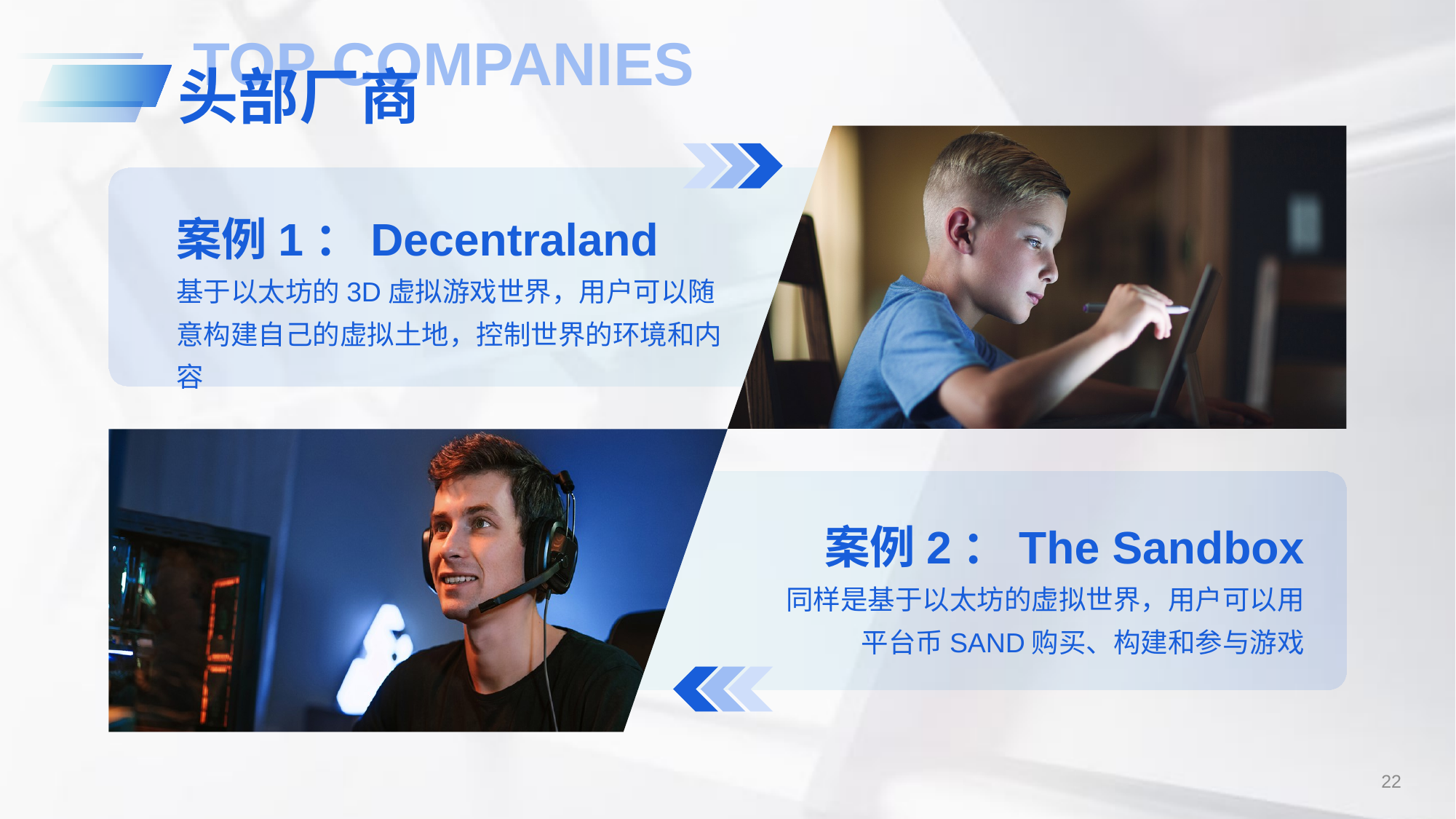

TOP COMPANIES
头部厂商

案例1：Decentraland
基于以太坊的3D虚拟游戏世界，用户可以随意构建自己的虚拟土地，控制世界的环境和内容

案例2：The Sandbox
同样是基于以太坊的虚拟世界，用户可以用平台币SAND购买、构建和参与游戏

22